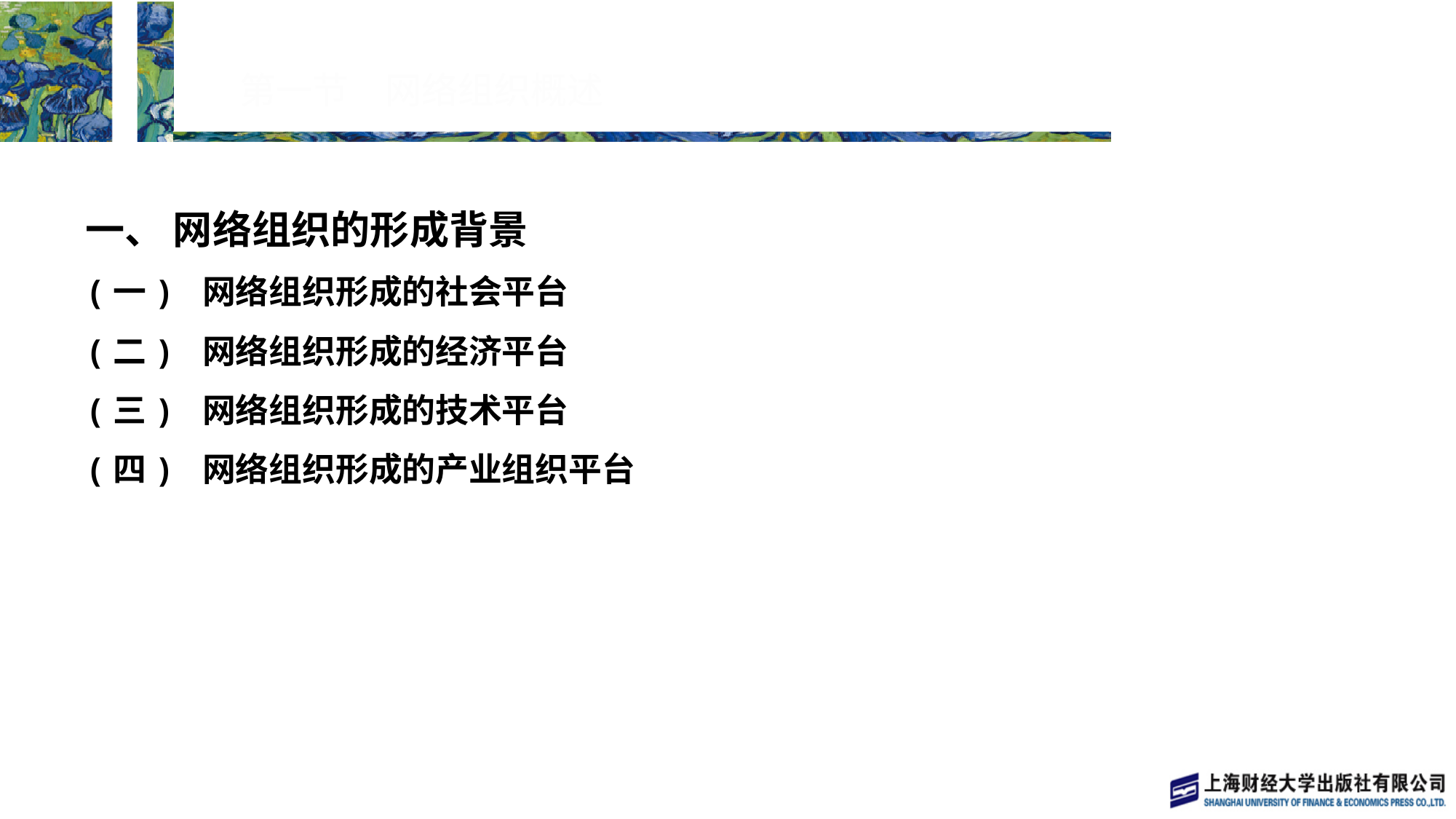

# 第一节　网络组织概述
一、 网络组织的形成背景
(一) 网络组织形成的社会平台
(二) 网络组织形成的经济平台
(三) 网络组织形成的技术平台
(四) 网络组织形成的产业组织平台